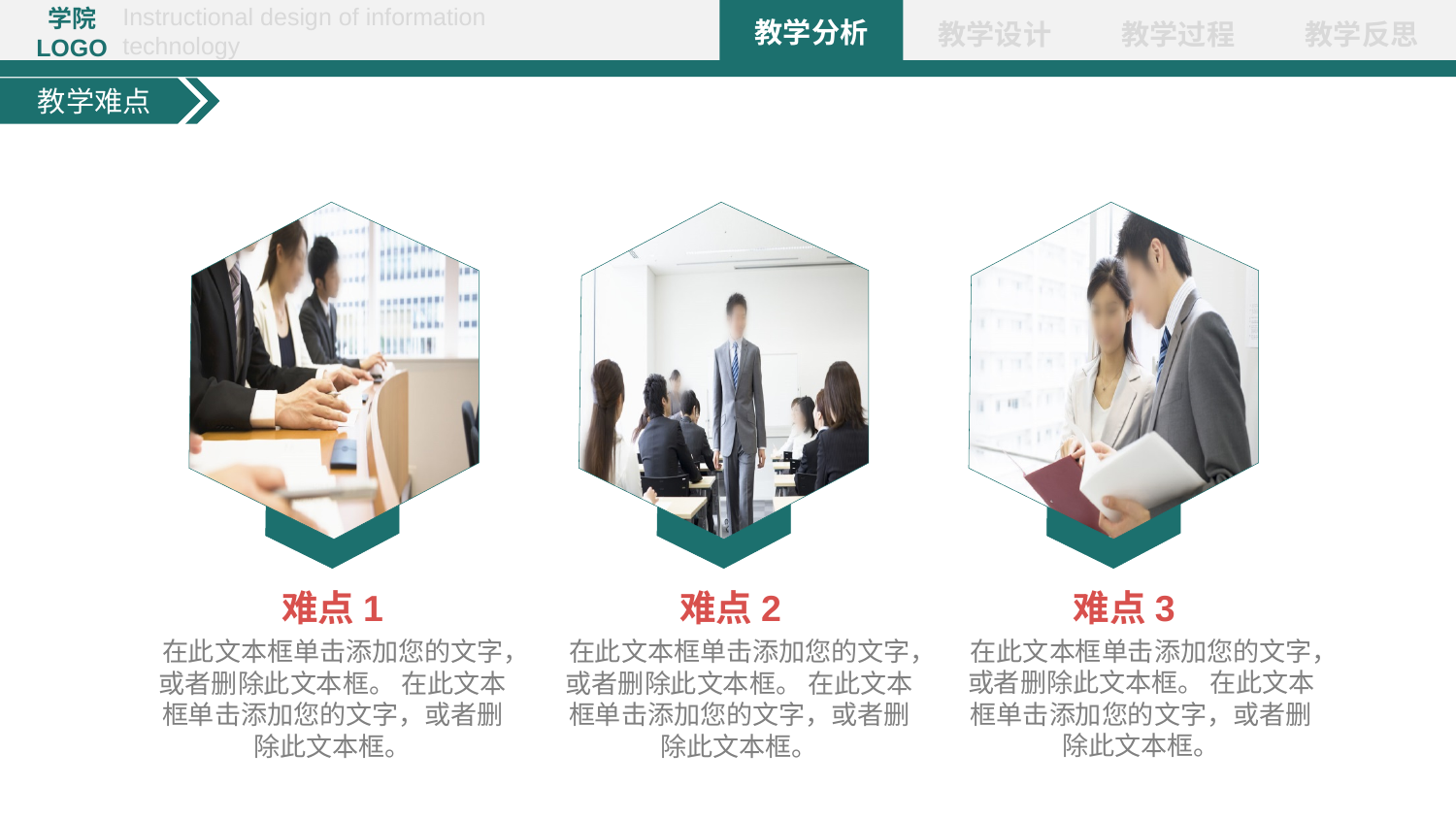

教学难点

难点1
难点2
难点3
在此文本框单击添加您的文字，或者删除此文本框。 在此文本框单击添加您的文字，或者删除此文本框。
在此文本框单击添加您的文字，或者删除此文本框。 在此文本框单击添加您的文字，或者删除此文本框。
在此文本框单击添加您的文字，或者删除此文本框。 在此文本框单击添加您的文字，或者删除此文本框。